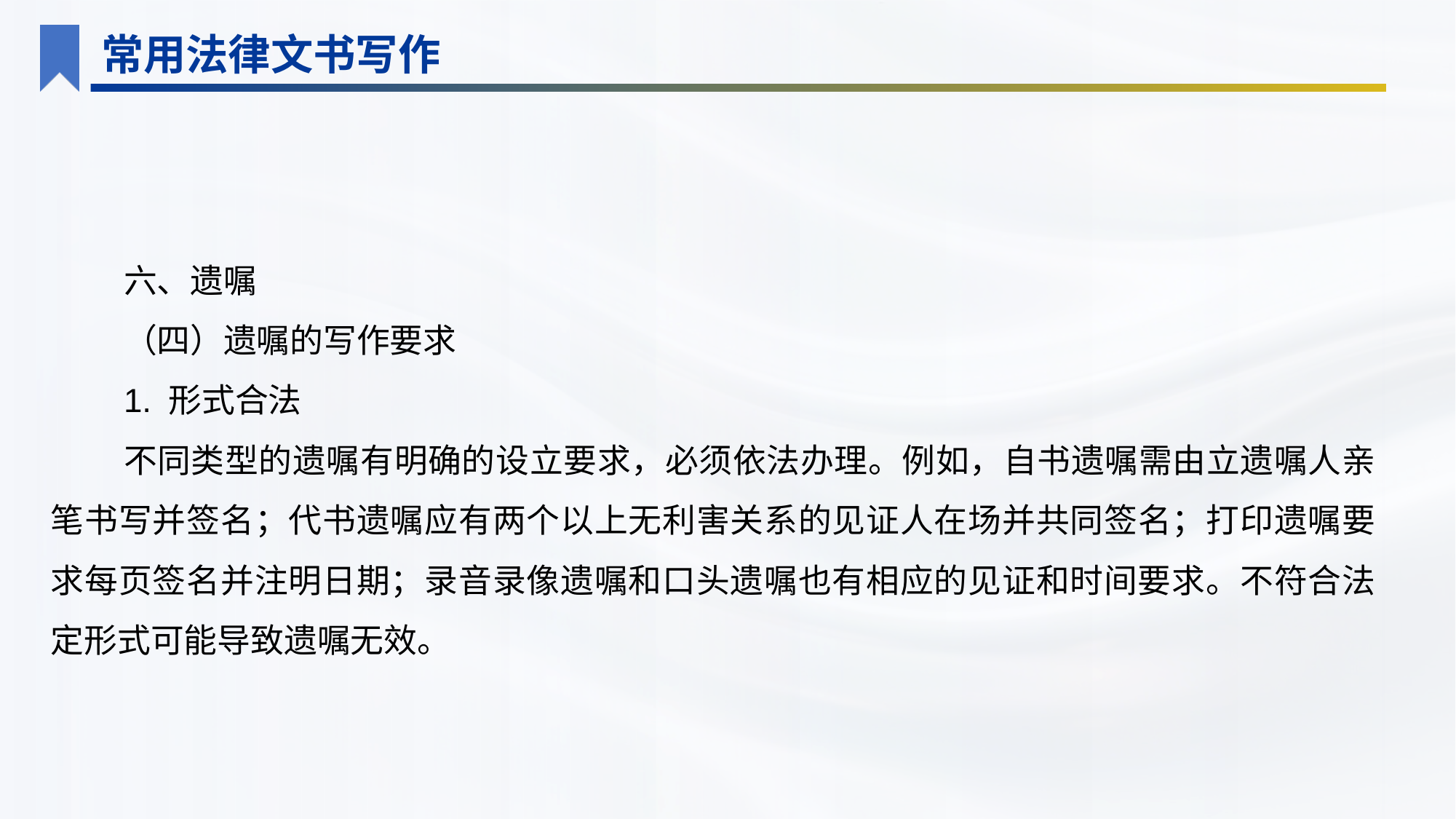

常用法律文书写作
六、遗嘱
（四）遗嘱的写作要求
1. 形式合法
不同类型的遗嘱有明确的设立要求，必须依法办理。例如，自书遗嘱需由立遗嘱人亲笔书写并签名；代书遗嘱应有两个以上无利害关系的见证人在场并共同签名；打印遗嘱要求每页签名并注明日期；录音录像遗嘱和口头遗嘱也有相应的见证和时间要求。不符合法定形式可能导致遗嘱无效。